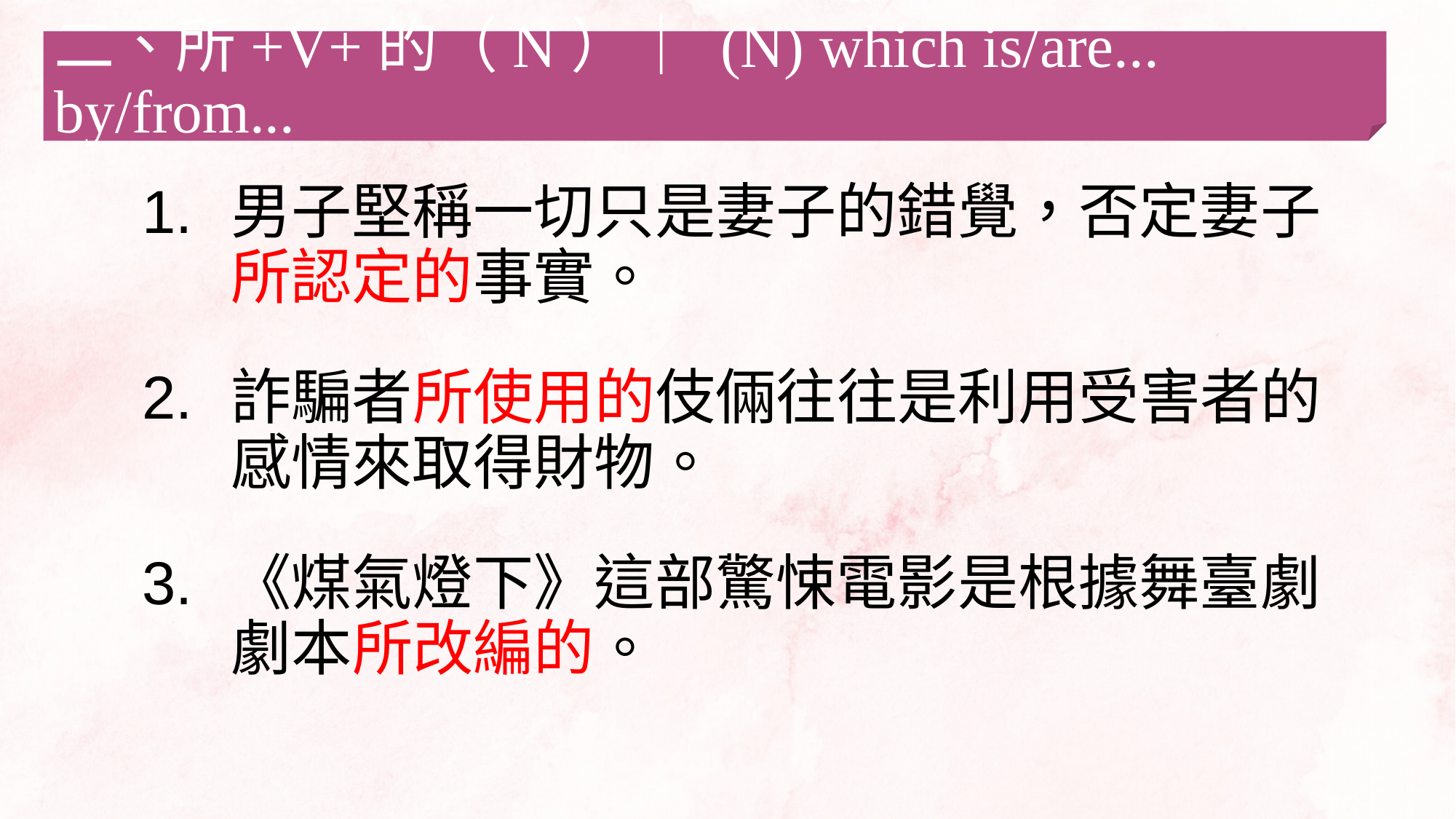

二、所+V+的（N）｜ (N) which is/are... by/from...
男子堅稱一切只是妻子的錯覺，否定妻子所認定的事實。
詐騙者所使用的伎倆往往是利用受害者的感情來取得財物。
《煤氣燈下》這部驚悚電影是根據舞臺劇劇本所改編的。